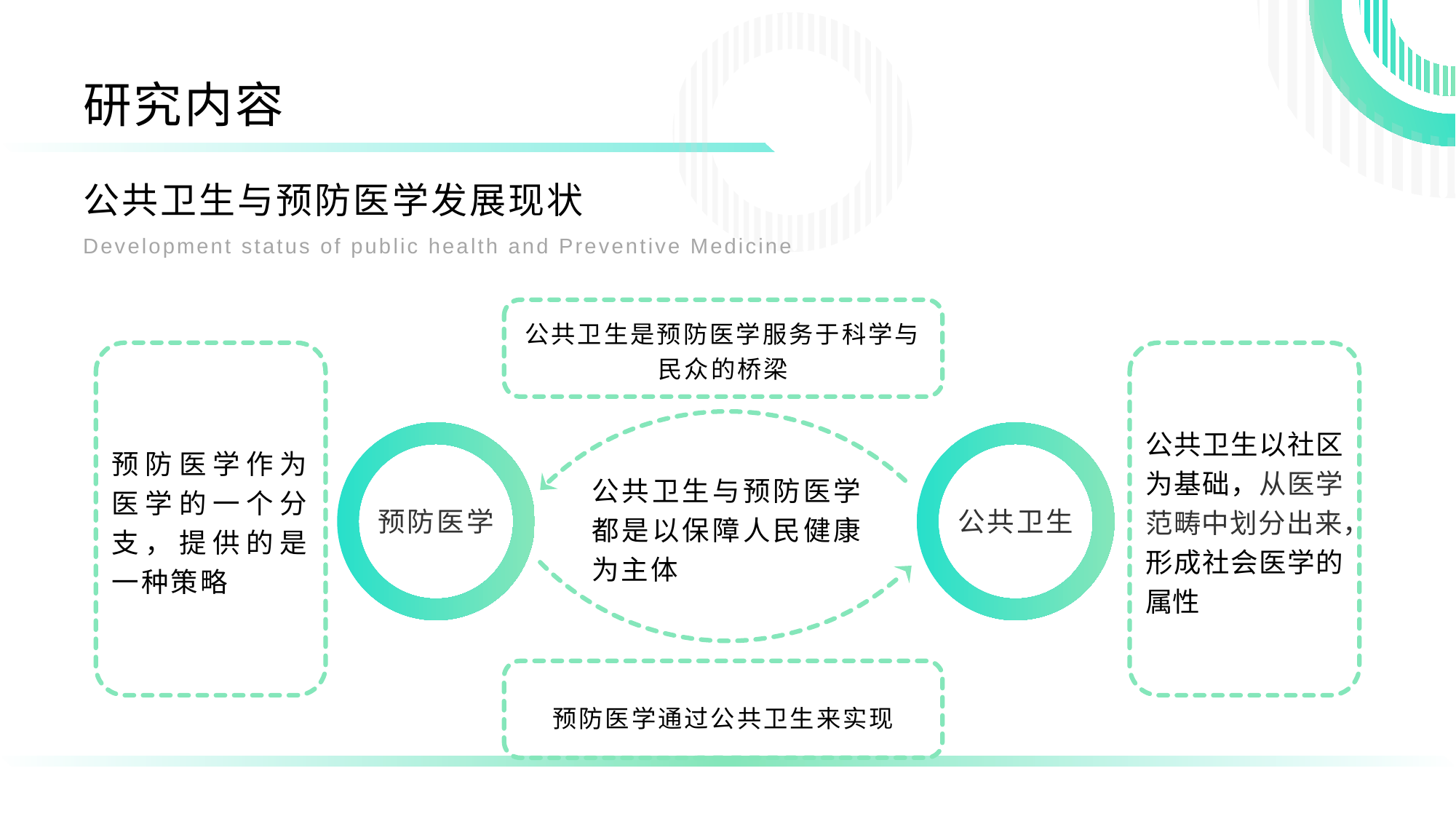

研究内容

公共卫生与预防医学发展现状
Development status of public health and Preventive Medicine

公共卫生是预防医学服务于科学与民众的桥梁

预防医学作为医学的一个分支，提供的是一种策略

公共卫生以社区为基础，从医学范畴中划分出来，形成社会医学的属性

预防医学

公共卫生
公共卫生与预防医学都是以保障人民健康为主体

预防医学通过公共卫生来实现